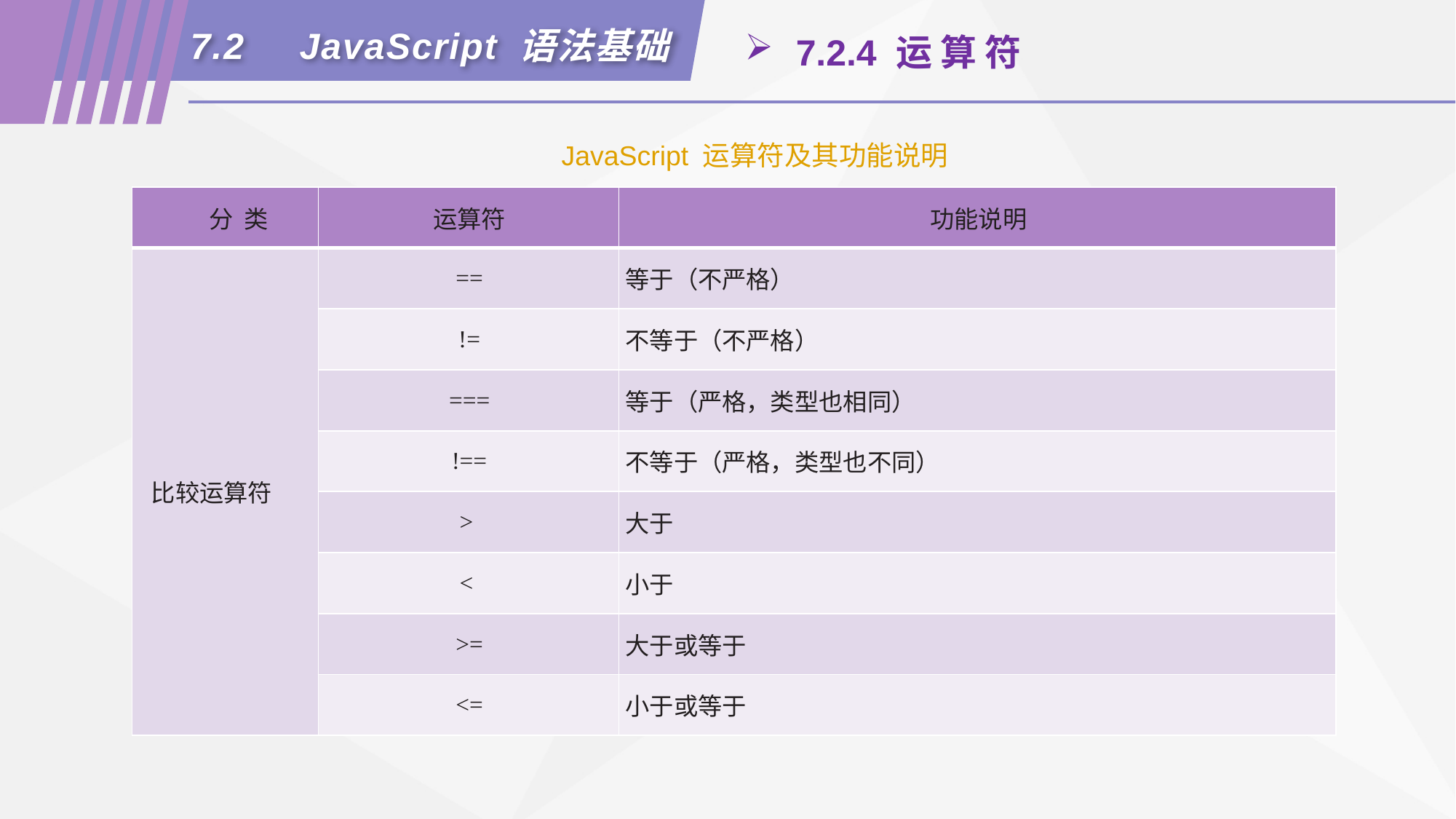

7.2	JavaScript 语法基础
 7.2.4 运 算 符
JavaScript 运算符及其功能说明
| 分 类 | 运算符 | 功能说明 |
| --- | --- | --- |
| 比较运算符 | == | 等于（不严格） |
|  | != | 不等于（不严格） |
|  | === | 等于（严格，类型也相同） |
|  | !== | 不等于（严格，类型也不同） |
|  | > | 大于 |
|  | < | 小于 |
|  | >= | 大于或等于 |
|  | <= | 小于或等于 |